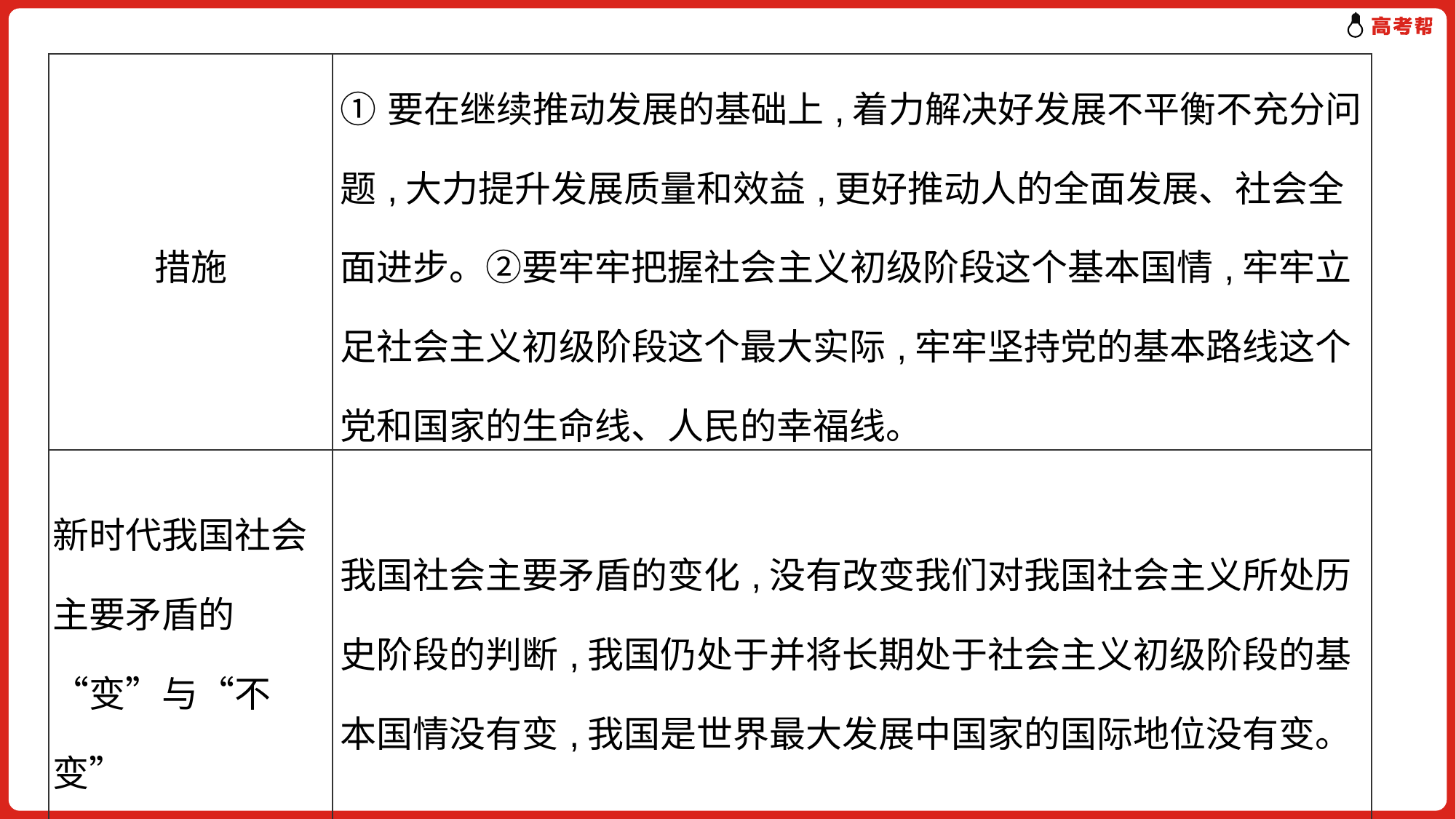

| 措施 | ①要在继续推动发展的基础上,着力解决好发展不平衡不充分问题,大力提升发展质量和效益,更好推动人的全面发展、社会全面进步。②要牢牢把握社会主义初级阶段这个基本国情,牢牢立足社会主义初级阶段这个最大实际,牢牢坚持党的基本路线这个党和国家的生命线、人民的幸福线。 |
| --- | --- |
| 新时代我国社会主要矛盾的“变”与“不变” | 我国社会主要矛盾的变化,没有改变我们对我国社会主义所处历史阶段的判断,我国仍处于并将长期处于社会主义初级阶段的基本国情没有变,我国是世界最大发展中国家的国际地位没有变。 |